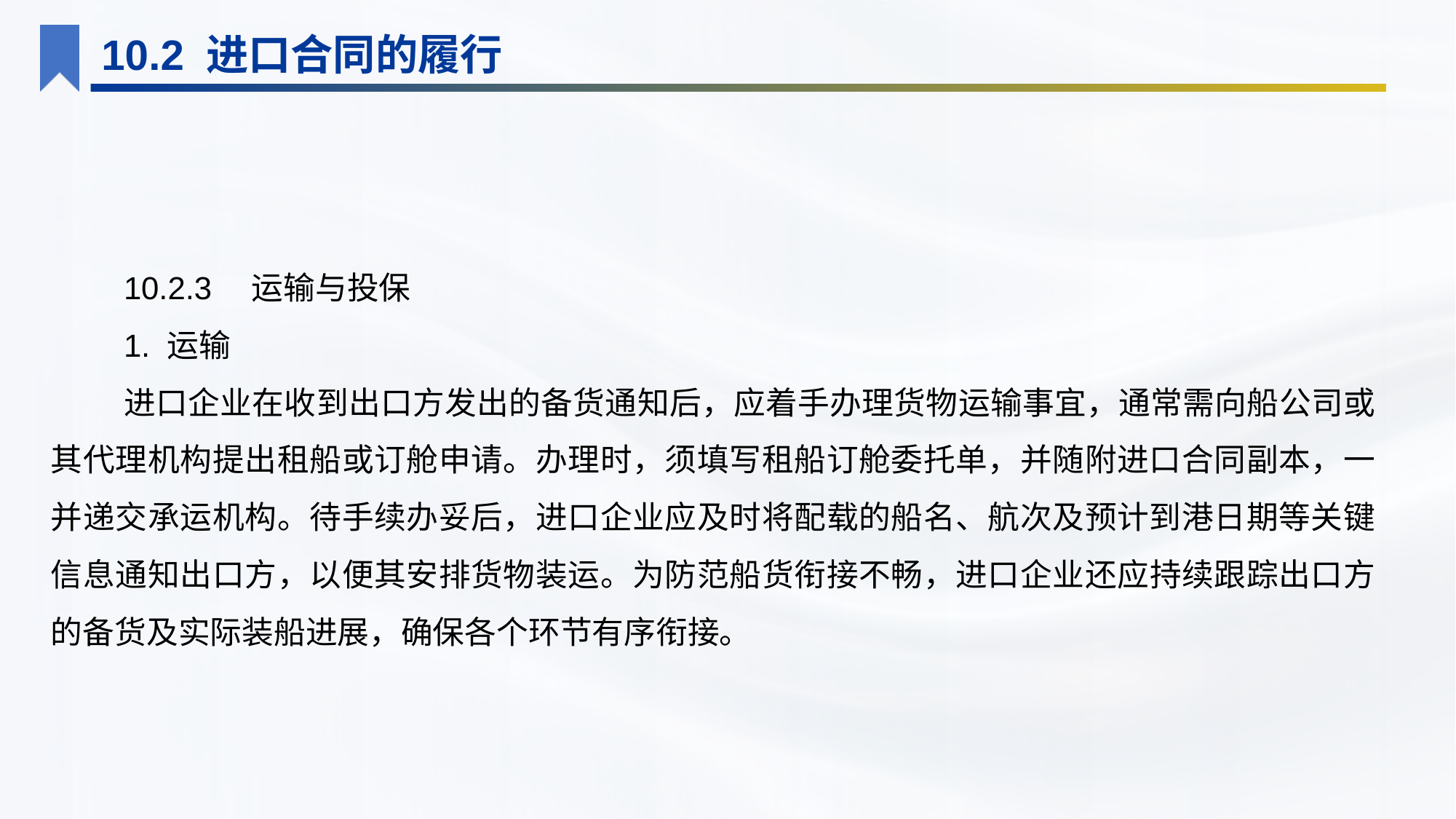

10.2 进口合同的履行
10.2.3　运输与投保
1. 运输
进口企业在收到出口方发出的备货通知后，应着手办理货物运输事宜，通常需向船公司或其代理机构提出租船或订舱申请。办理时，须填写租船订舱委托单，并随附进口合同副本，一并递交承运机构。待手续办妥后，进口企业应及时将配载的船名、航次及预计到港日期等关键信息通知出口方，以便其安排货物装运。为防范船货衔接不畅，进口企业还应持续跟踪出口方的备货及实际装船进展，确保各个环节有序衔接。